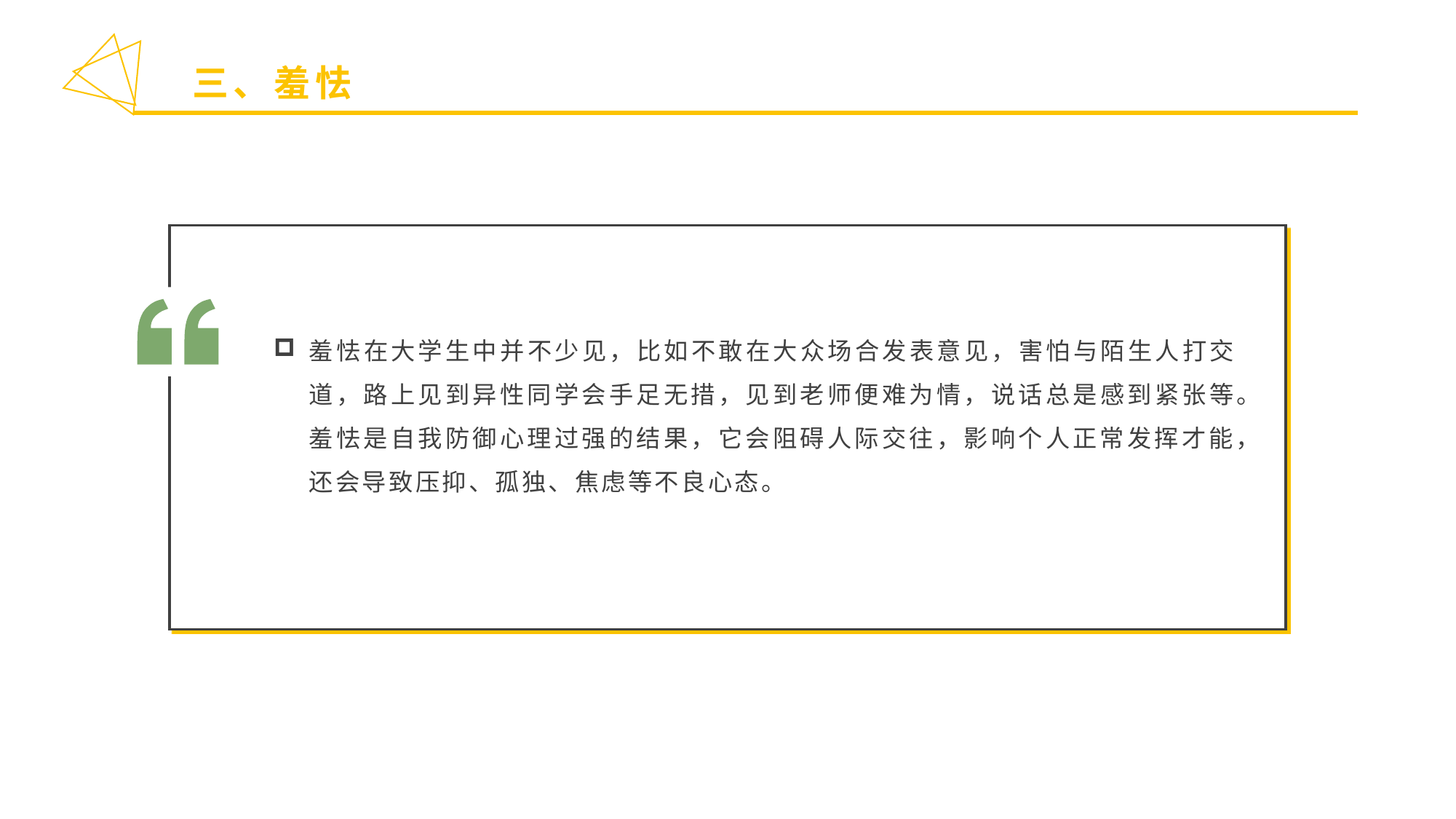

三、羞怯

羞怯在大学生中并不少见，比如不敢在大众场合发表意见，害怕与陌生人打交道，路上见到异性同学会手足无措，见到老师便难为情，说话总是感到紧张等。羞怯是自我防御心理过强的结果，它会阻碍人际交往，影响个人正常发挥才能，还会导致压抑、孤独、焦虑等不良心态。